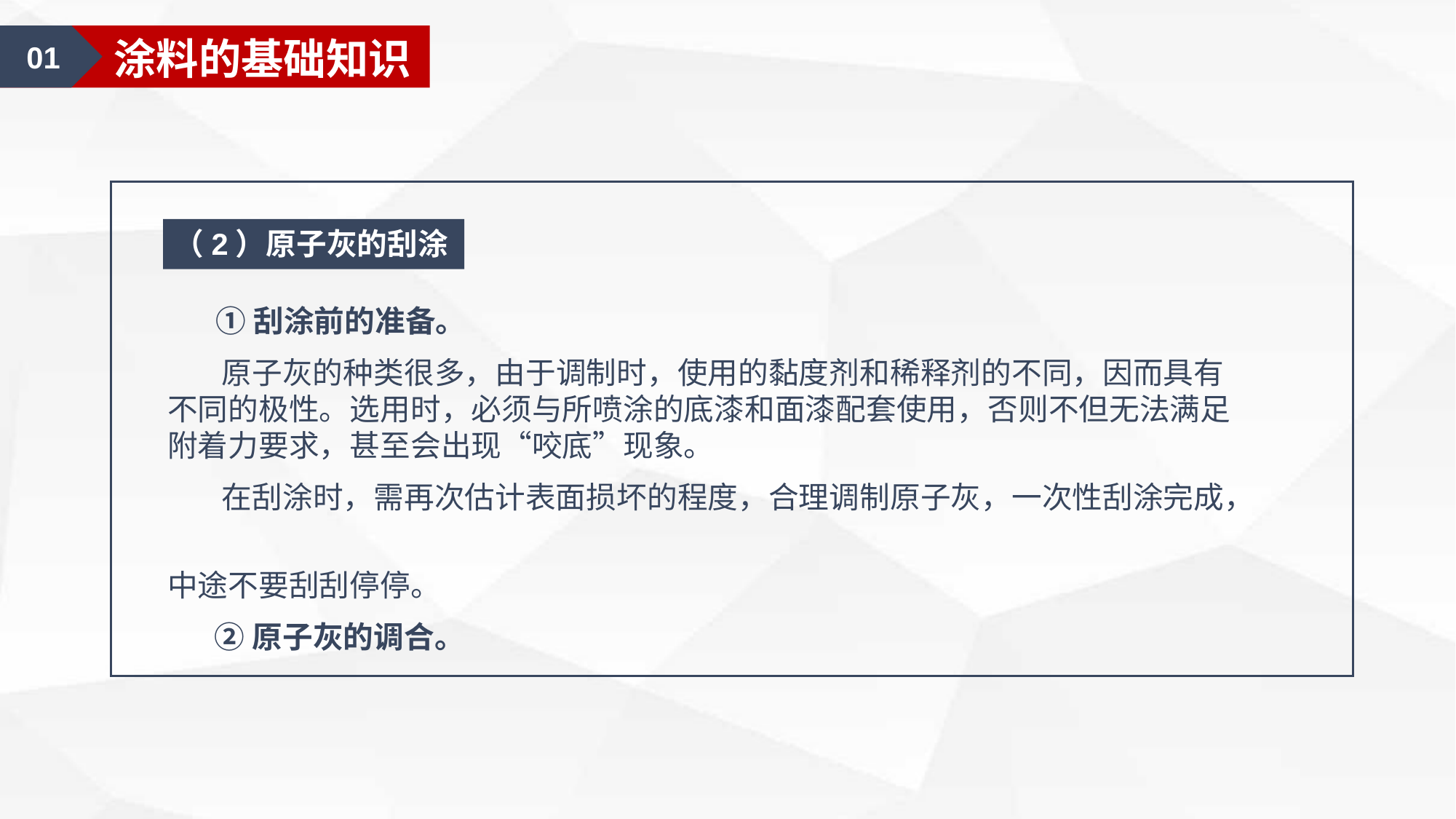

01
涂料的基础知识

（2）原子灰的刮涂
       ①刮涂前的准备。
       原子灰的种类很多，由于调制时，使用的黏度剂和稀释剂的不同，因而具有不同的极性。选用时，必须与所喷涂的底漆和面漆配套使用，否则不但无法满足附着力要求，甚至会出现“咬底”现象。
       在刮涂时，需再次估计表面损坏的程度，合理调制原子灰，一次性刮涂完成，
中途不要刮刮停停。
       ②原子灰的调合。